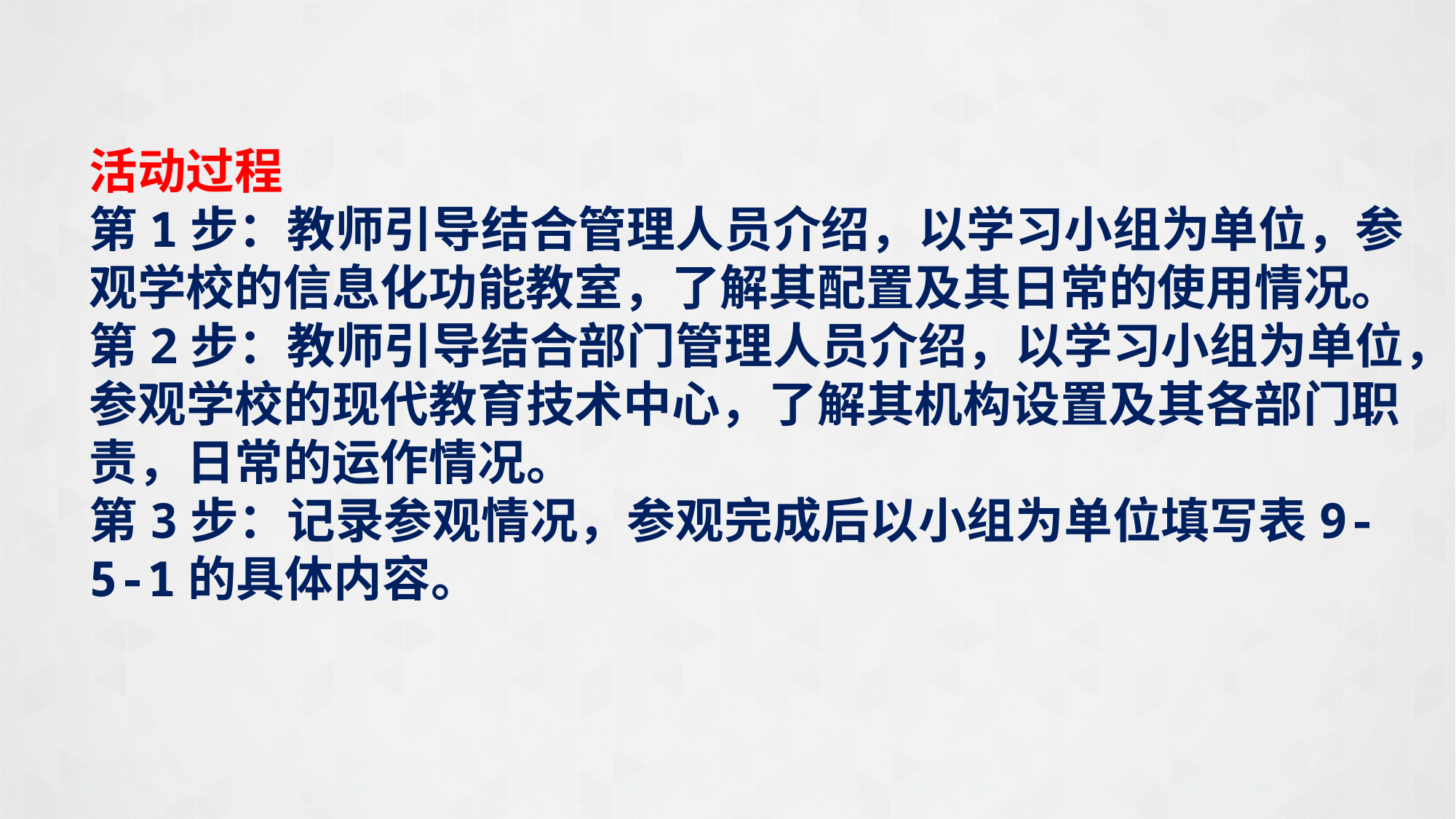

活动过程
第1步：教师引导结合管理人员介绍，以学习小组为单位，参观学校的信息化功能教室，了解其配置及其日常的使用情况。
第2步：教师引导结合部门管理人员介绍，以学习小组为单位，参观学校的现代教育技术中心，了解其机构设置及其各部门职责，日常的运作情况。
第3步：记录参观情况，参观完成后以小组为单位填写表9-5-1的具体内容。